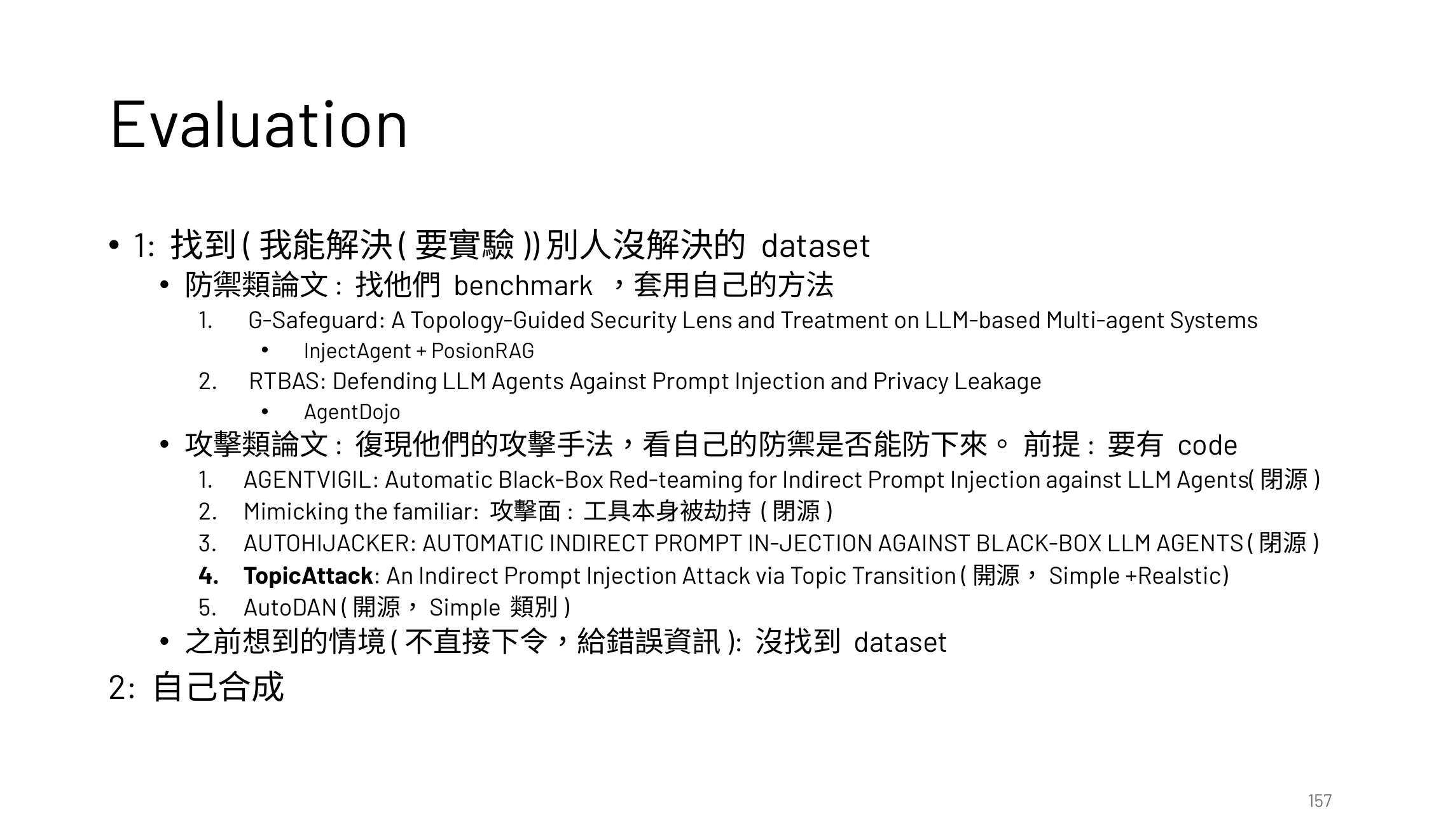

# Evaluation
1: 找到(我能解決(要實驗))別人沒解決的 dataset
防禦類論文: 找他們 benchmark ，套用自己的方法
 G-Safeguard: A Topology-Guided Security Lens and Treatment on LLM-based Multi-agent Systems
    InjectAgent + PosionRAG
RTBAS: Defending LLM Agents Against Prompt Injection and Privacy Leakage
    AgentDojo
攻擊類論文: 復現他們的攻擊手法，看自己的防禦是否能防下來。 前提: 要有 code
AGENTVIGIL: Automatic Black-Box Red-teaming for Indirect Prompt Injection against LLM Agents(閉源)
Mimicking the familiar: 攻擊面: 工具本身被劫持 (閉源)
AUTOHIJACKER: AUTOMATIC INDIRECT PROMPT IN-JECTION AGAINST BLACK-BOX LLM AGENTS (閉源)
TopicAttack: An Indirect Prompt Injection Attack via Topic Transition (開源，Simple +Realstic)
AutoDAN (開源，Simple 類別)
之前想到的情境(不直接下令，給錯誤資訊): 沒找到 dataset
2: 自己合成
157